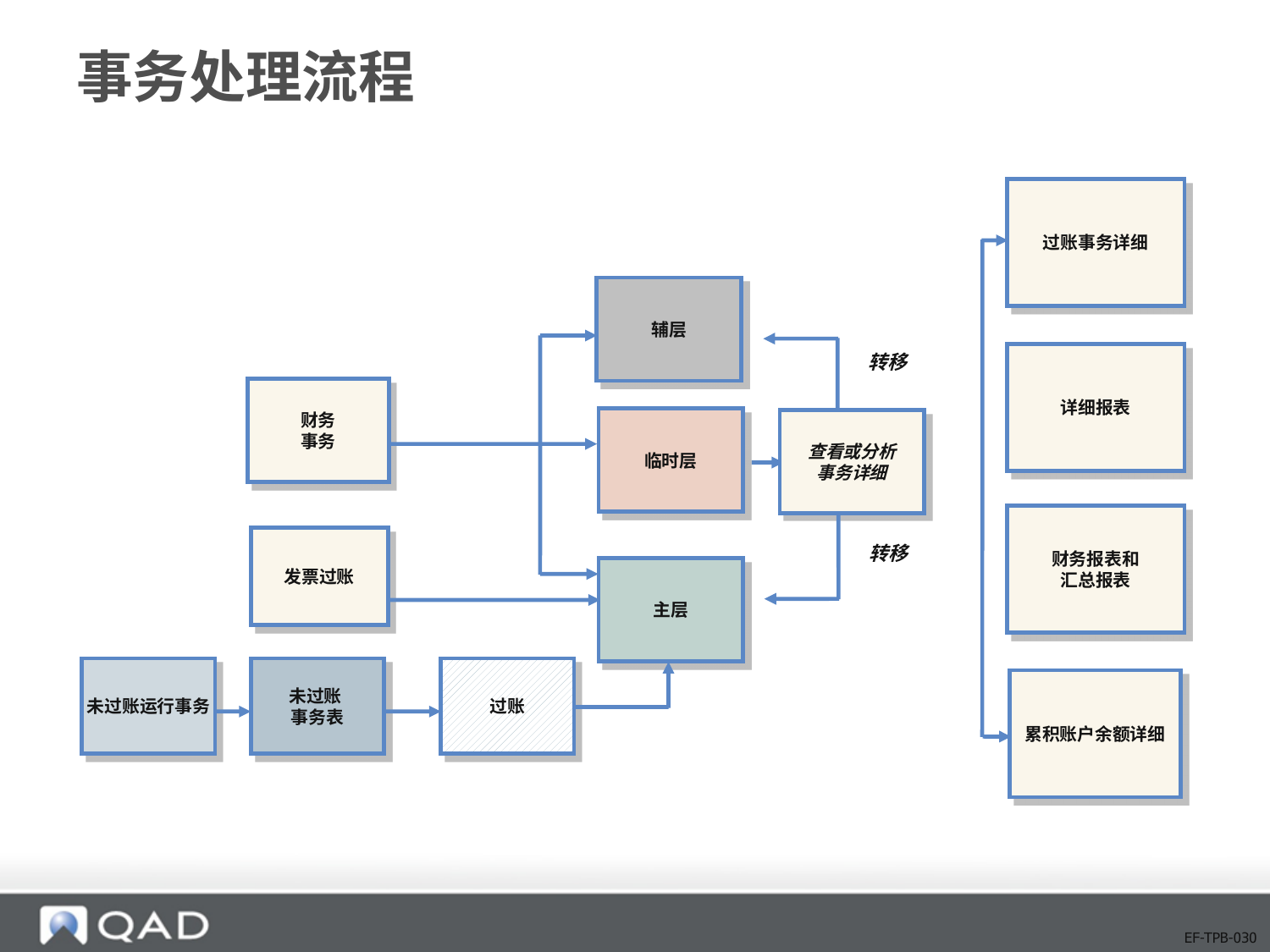

# 事务处理流程
过账事务详细

辅层

转移
详细报表
财务
事务
临时层
查看或分析
事务详细

财务报表和
汇总报表

发票过账
转移
主层

未过账运行事务
未过账
事务表
过账

累积账户余额详细

EF-TPB-030